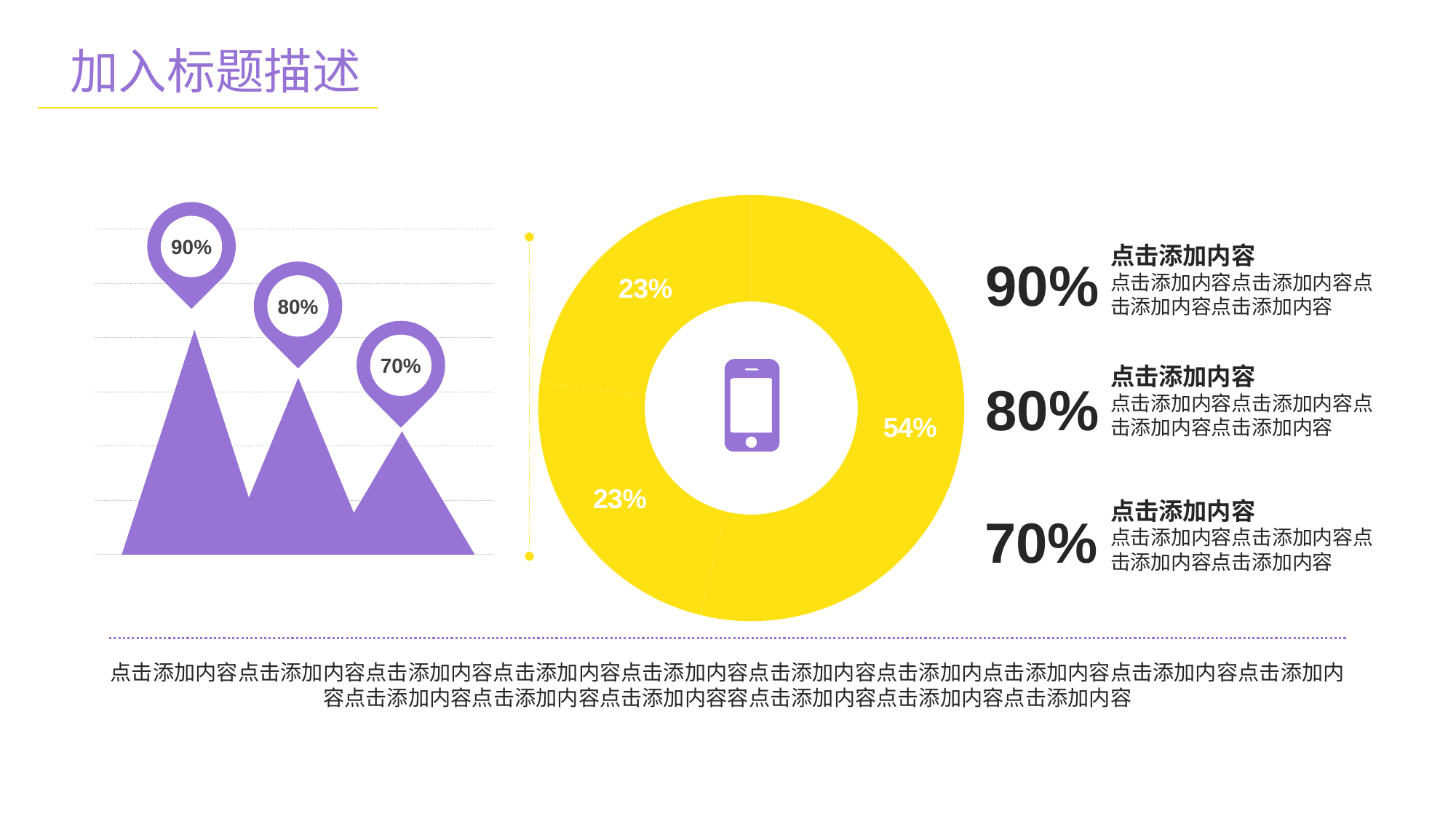

加入标题描述

### Chart

| Category |  |
|---|---|
90%
点击添加内容
点击添加内容点击添加内容点击添加内容点击添加内容
90%

80%

70%

点击添加内容
点击添加内容点击添加内容点击添加内容点击添加内容

80%

点击添加内容
点击添加内容点击添加内容点击添加内容点击添加内容
70%
点击添加内容点击添加内容点击添加内容点击添加内容点击添加内容点击添加内容点击添加内点击添加内容点击添加内容点击添加内容点击添加内容点击添加内容点击添加内容容点击添加内容点击添加内容点击添加内容